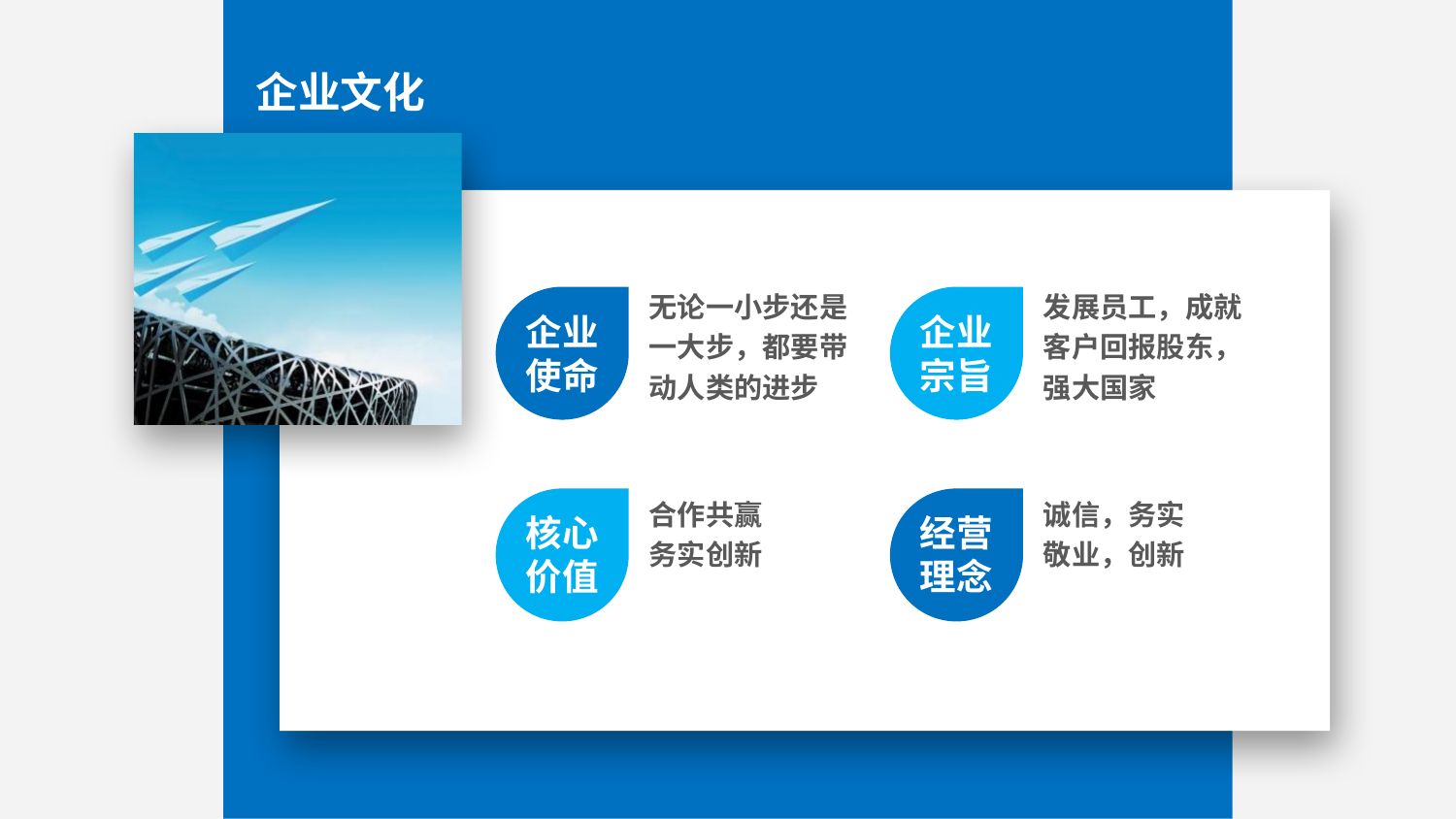

企业文化

无论一小步还是一大步，都要带动人类的进步
发展员工，成就客户回报股东，强大国家

企业
使命

企业
宗旨

核心
价值

经营
理念
合作共赢
务实创新
诚信，务实  敬业，创新